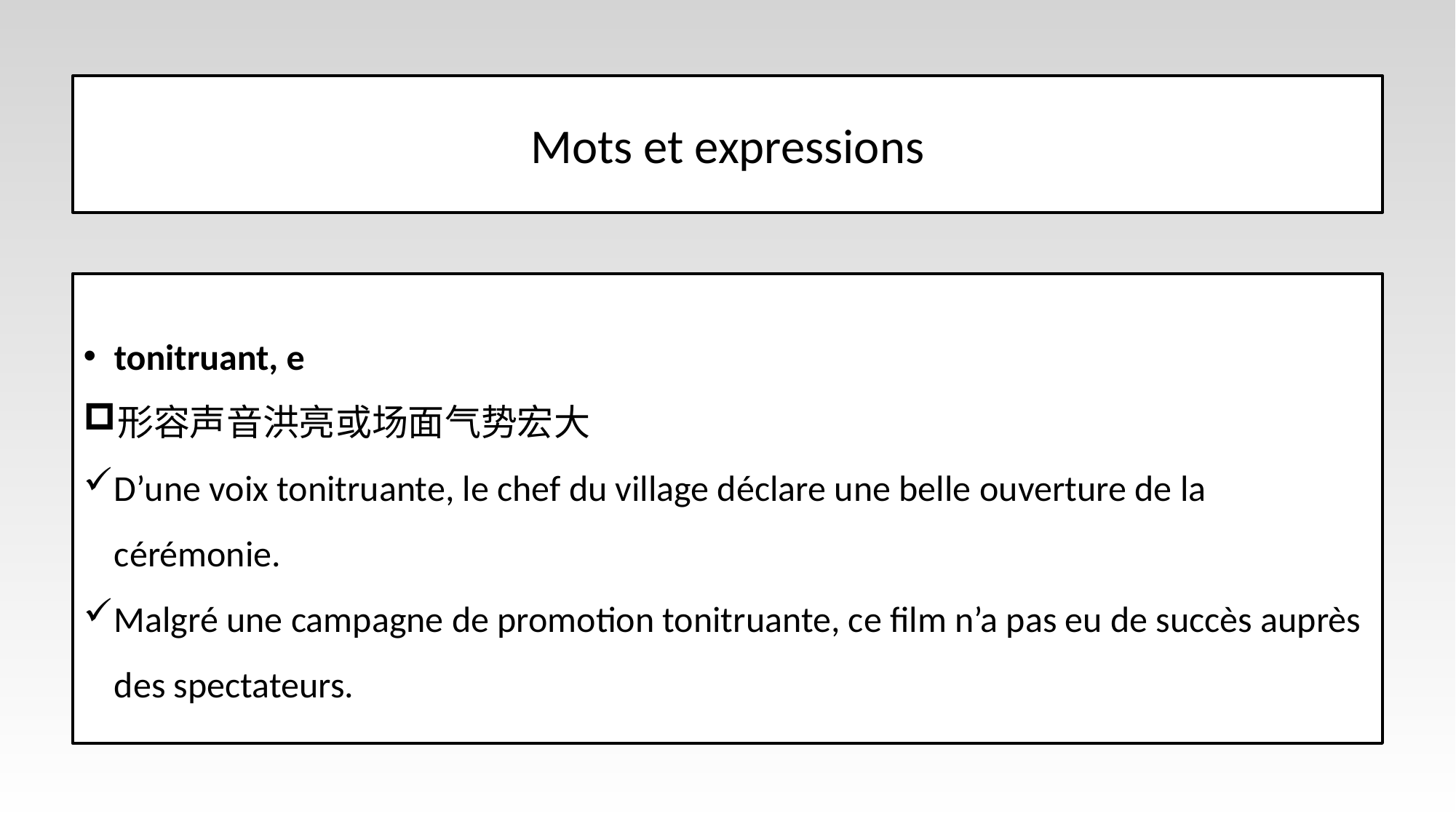

# Mots et expressions
tonitruant, e
形容声音洪亮或场面气势宏大
D’une voix tonitruante, le chef du village déclare une belle ouverture de la cérémonie.
Malgré une campagne de promotion tonitruante, ce film n’a pas eu de succès auprès des spectateurs.